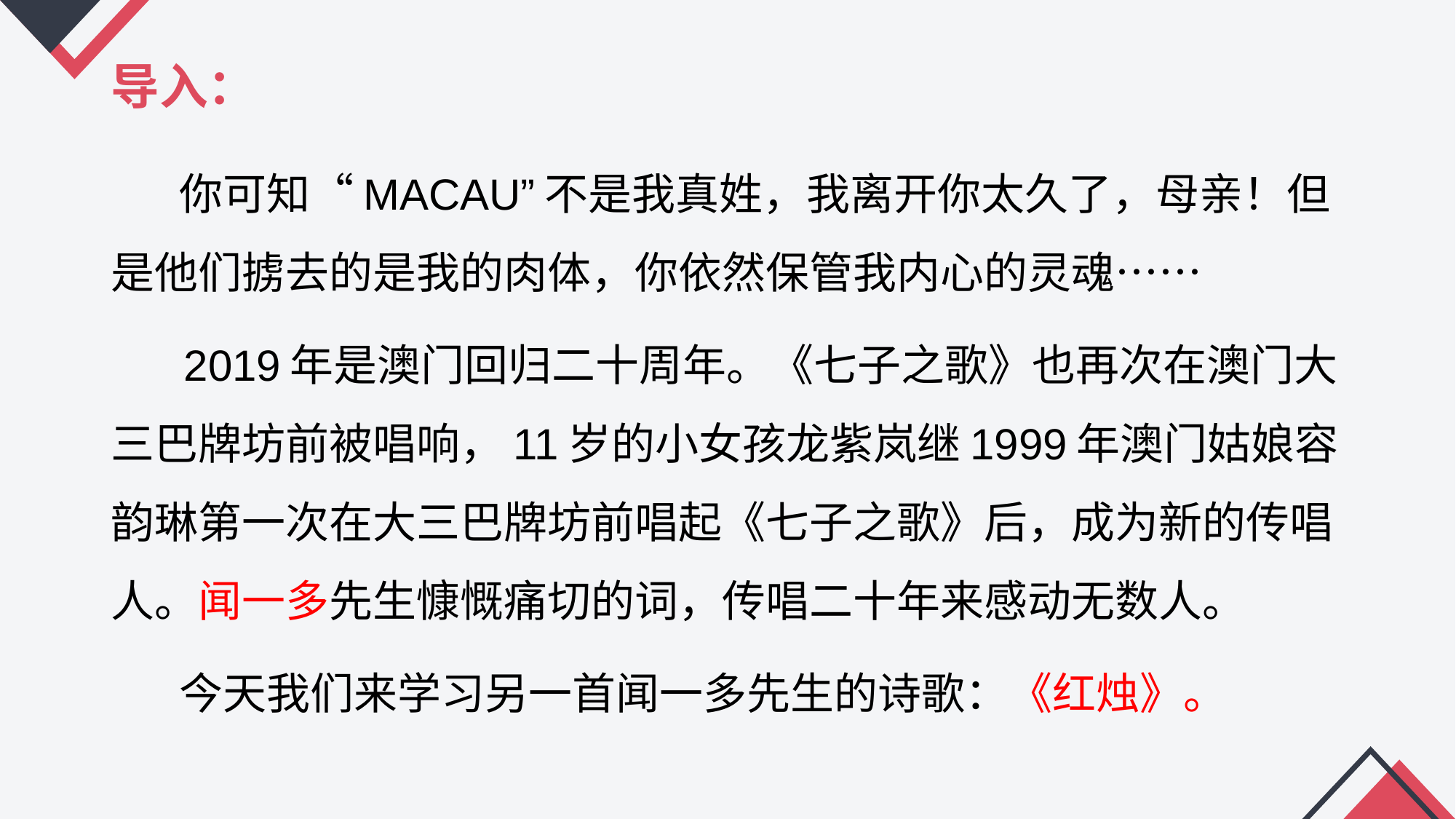

# 导入：
      你可知“MACAU”不是我真姓，我离开你太久了，母亲！但是他们掳去的是我的肉体，你依然保管我内心的灵魂……
      2019年是澳门回归二十周年。《七子之歌》也再次在澳门大三巴牌坊前被唱响，11岁的小女孩龙紫岚继1999年澳门姑娘容韵琳第一次在大三巴牌坊前唱起《七子之歌》后，成为新的传唱人。闻一多先生慷慨痛切的词，传唱二十年来感动无数人。
      今天我们来学习另一首闻一多先生的诗歌：《红烛》。